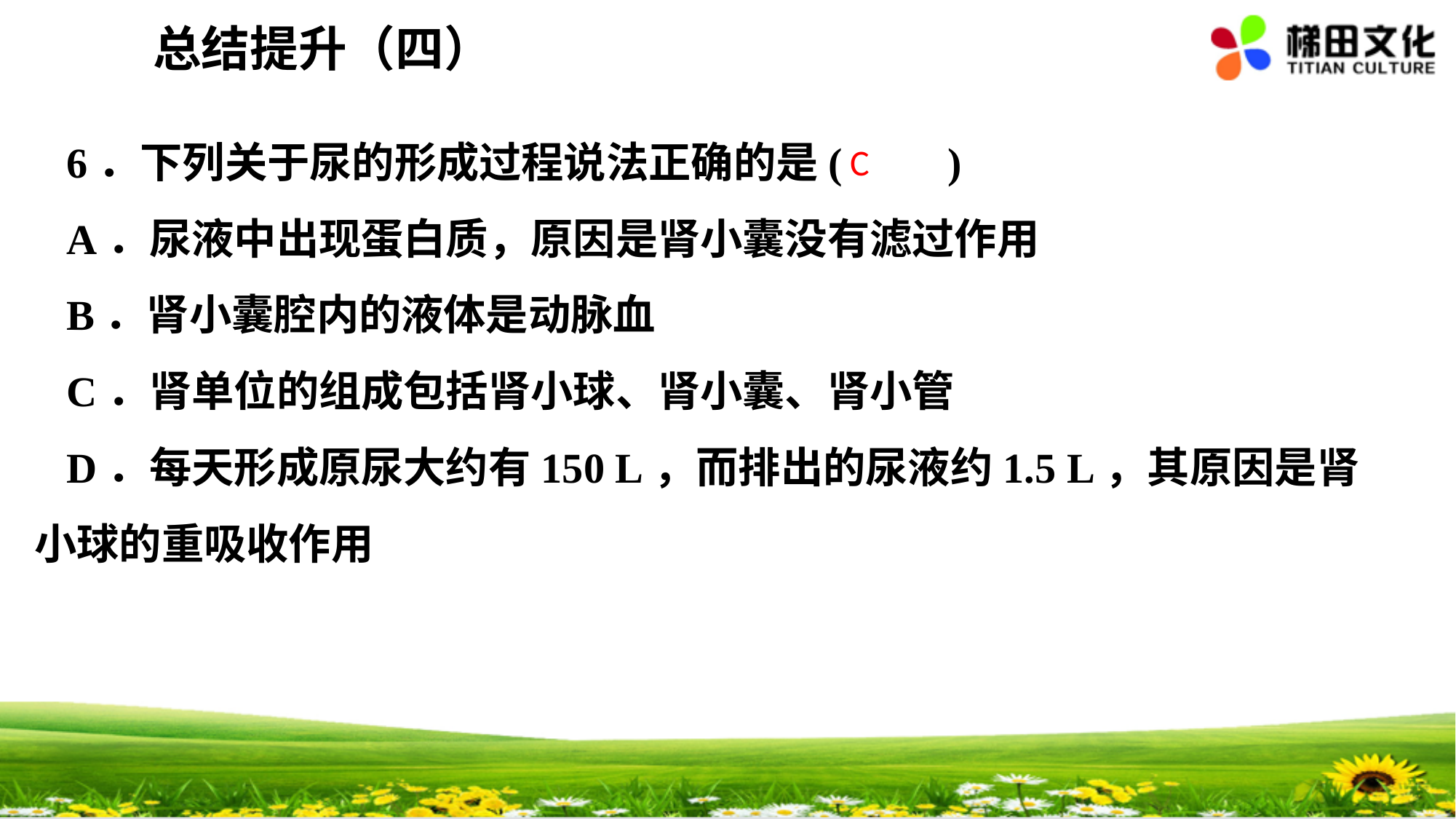

总结提升（四）
6．下列关于尿的形成过程说法正确的是(　　)
A．尿液中出现蛋白质，原因是肾小囊没有滤过作用
B．肾小囊腔内的液体是动脉血
C．肾单位的组成包括肾小球、肾小囊、肾小管
D．每天形成原尿大约有150 L，而排出的尿液约1.5 L，其原因是肾小球的重吸收作用
 C